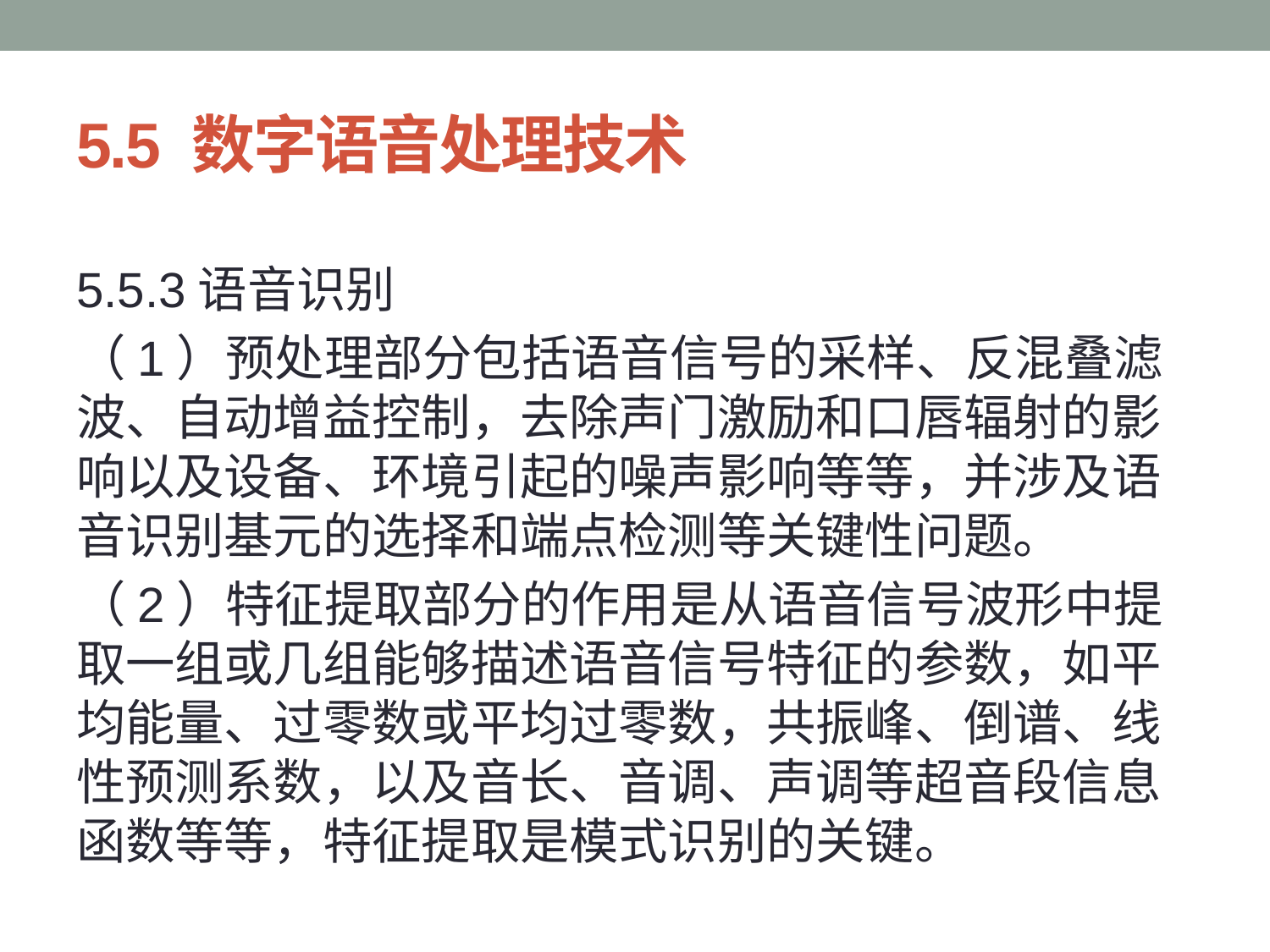

# 5.5 数字语音处理技术
5.5.3语音识别
（1）预处理部分包括语音信号的采样、反混叠滤波、自动增益控制，去除声门激励和口唇辐射的影响以及设备、环境引起的噪声影响等等，并涉及语音识别基元的选择和端点检测等关键性问题。
（2）特征提取部分的作用是从语音信号波形中提取一组或几组能够描述语音信号特征的参数，如平均能量、过零数或平均过零数，共振峰、倒谱、线性预测系数，以及音长、音调、声调等超音段信息函数等等，特征提取是模式识别的关键。